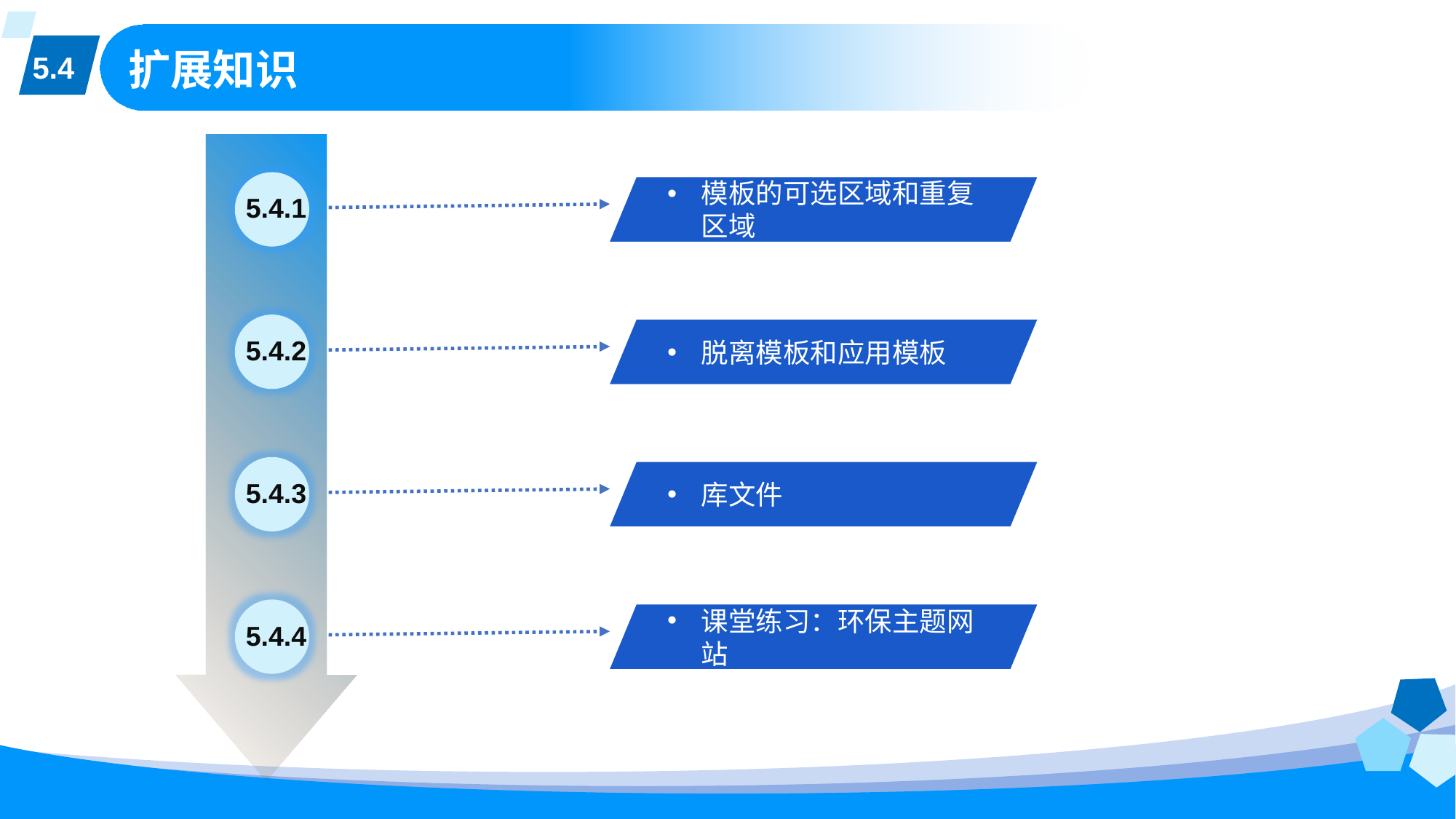

5.4
# 扩展知识

5.4.1
模板的可选区域和重复区域

5.4.2
脱离模板和应用模板

5.4.3
库文件

5.4.4
课堂练习：环保主题网站